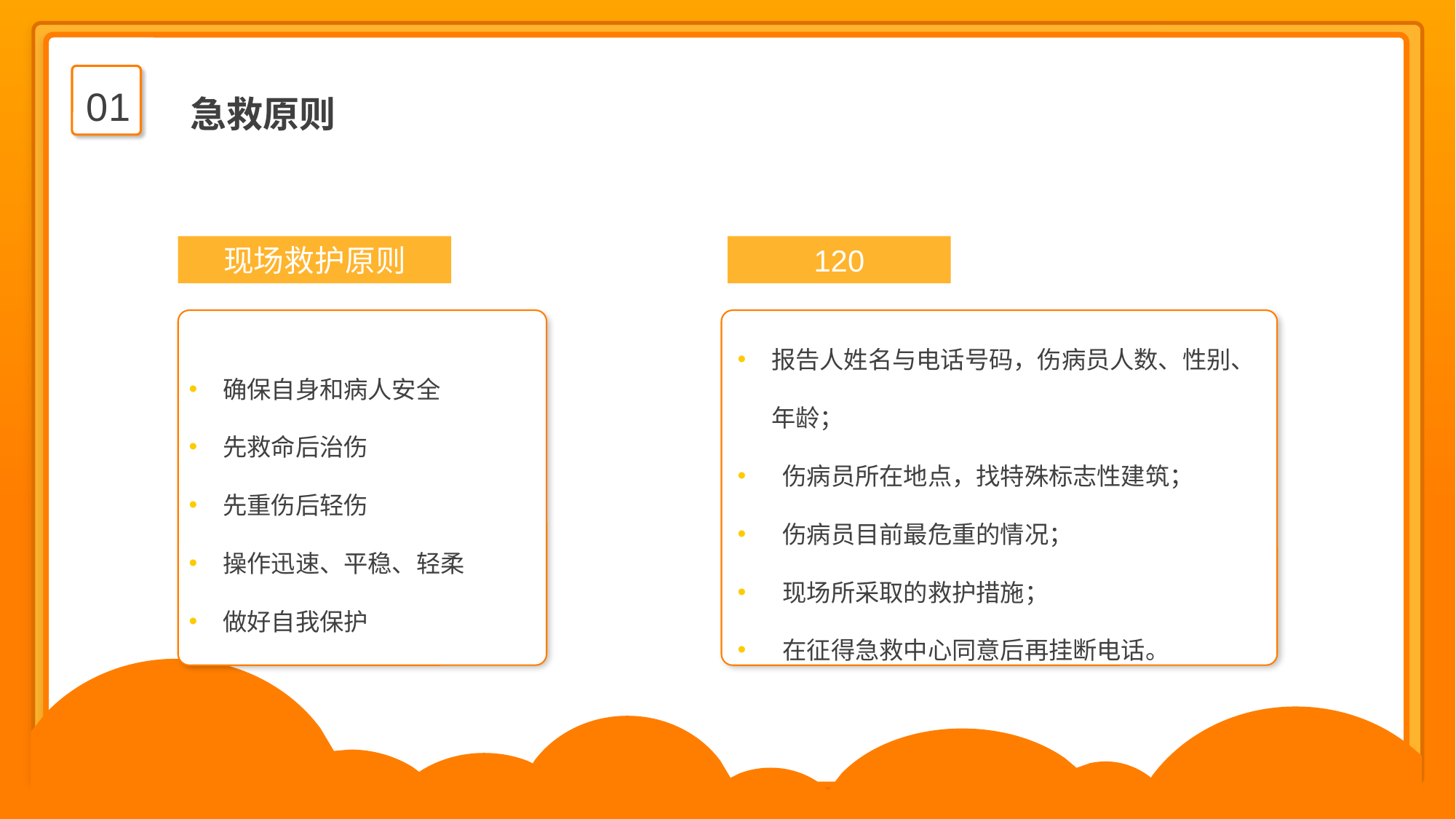

01
急救原则
现场救护原则
120
报告人姓名与电话号码，伤病员人数、性别、年龄；
 伤病员所在地点，找特殊标志性建筑；
 伤病员目前最危重的情况；
 现场所采取的救护措施；
 在征得急救中心同意后再挂断电话。

确保自身和病人安全
先救命后治伤
先重伤后轻伤
操作迅速、平稳、轻柔
做好自我保护